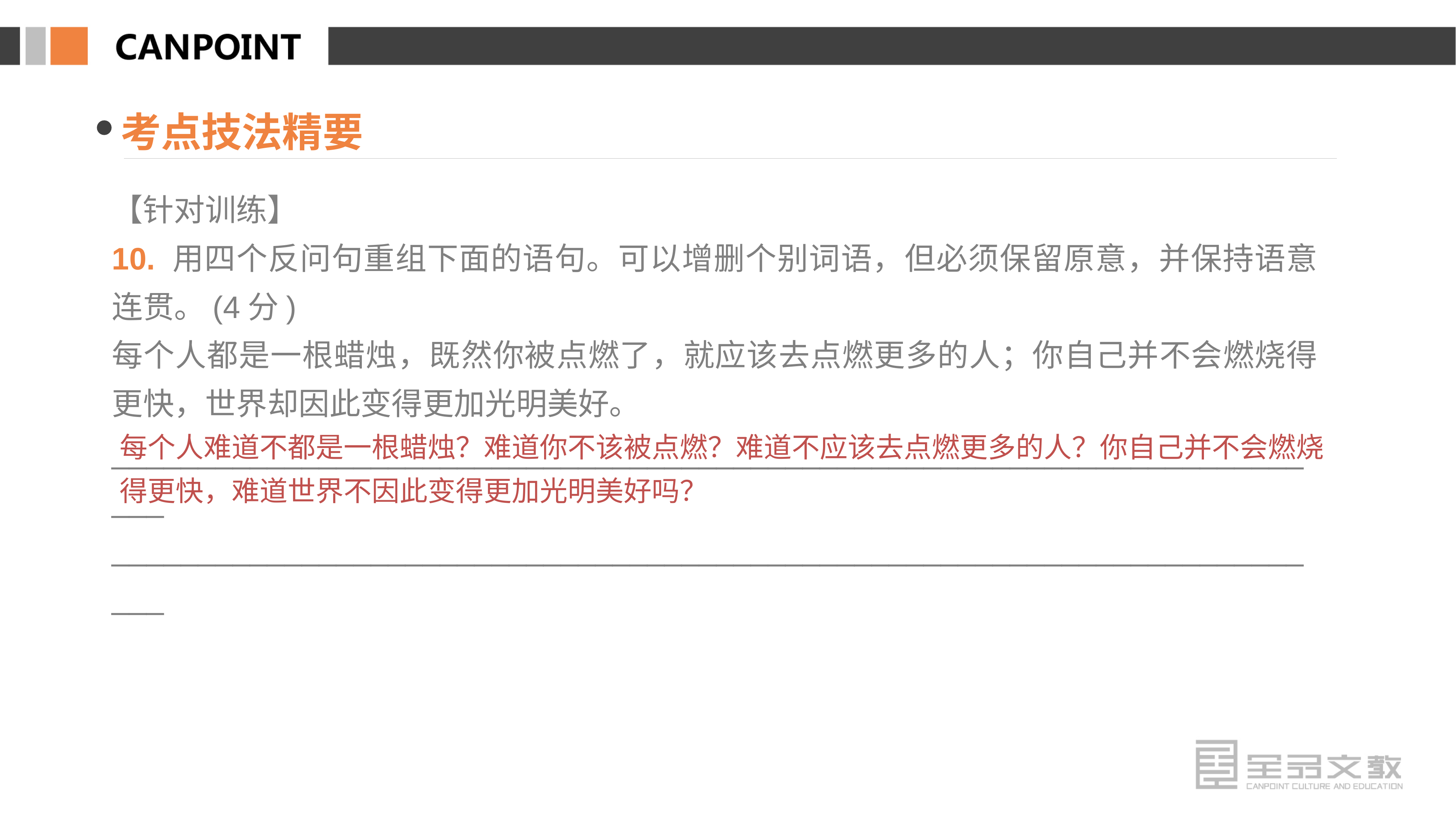

考点技法精要

【针对训练】
10. 用四个反问句重组下面的语句。可以增删个别词语，但必须保留原意，并保持语意连贯。(4分)
每个人都是一根蜡烛，既然你被点燃了，就应该去点燃更多的人；你自己并不会燃烧得更快，世界却因此变得更加光明美好。
________________________________________________________________________
________________________________________________________________________
每个人难道不都是一根蜡烛？难道你不该被点燃？难道不应该去点燃更多的人？你自己并不会燃烧得更快，难道世界不因此变得更加光明美好吗？